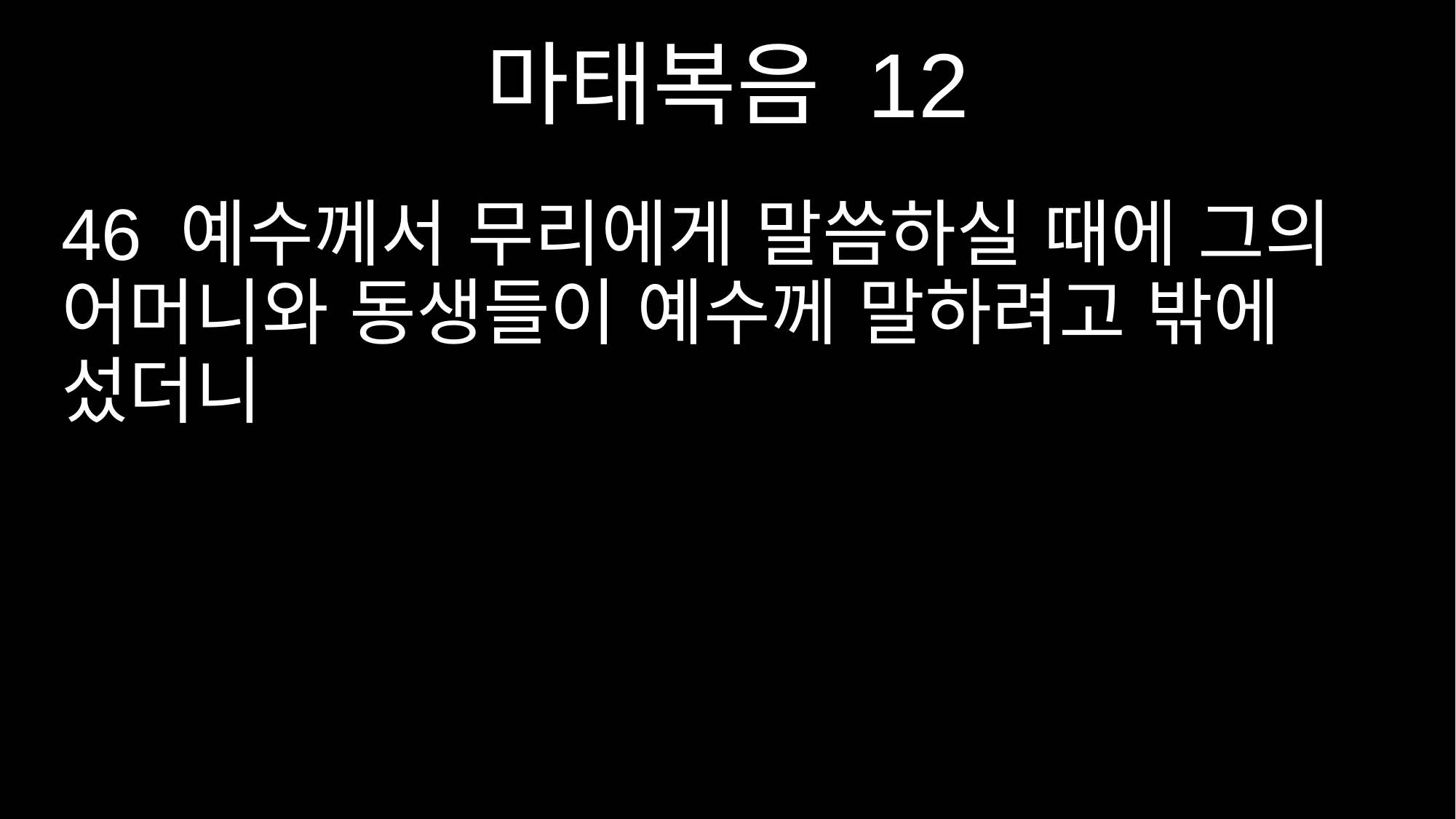

마태복음 12
46 예수께서 무리에게 말씀하실 때에 그의 어머니와 동생들이 예수께 말하려고 밖에 섰더니